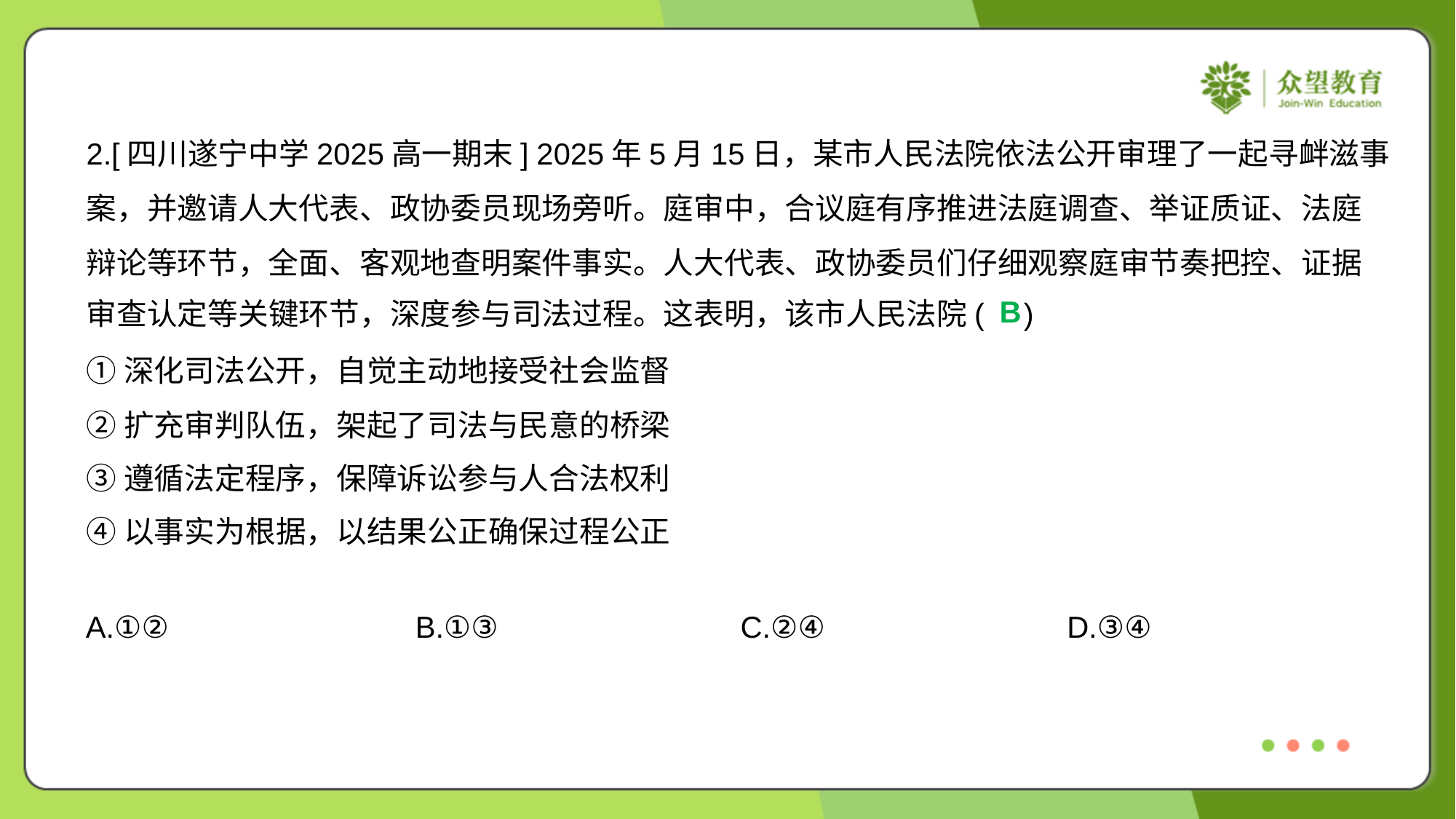

2.[四川遂宁中学2025高一期末] 2025年5月15日，某市人民法院依法公开审理了一起寻衅滋事
案，并邀请人大代表、政协委员现场旁听。庭审中，合议庭有序推进法庭调查、举证质证、法庭
辩论等环节，全面、客观地查明案件事实。人大代表、政协委员们仔细观察庭审节奏把控、证据
审查认定等关键环节，深度参与司法过程。这表明，该市人民法院(     )
B
①深化司法公开，自觉主动地接受社会监督
②扩充审判队伍，架起了司法与民意的桥梁
③遵循法定程序，保障诉讼参与人合法权利
④以事实为根据，以结果公正确保过程公正
A.①②	B.①③	C.②④	D.③④